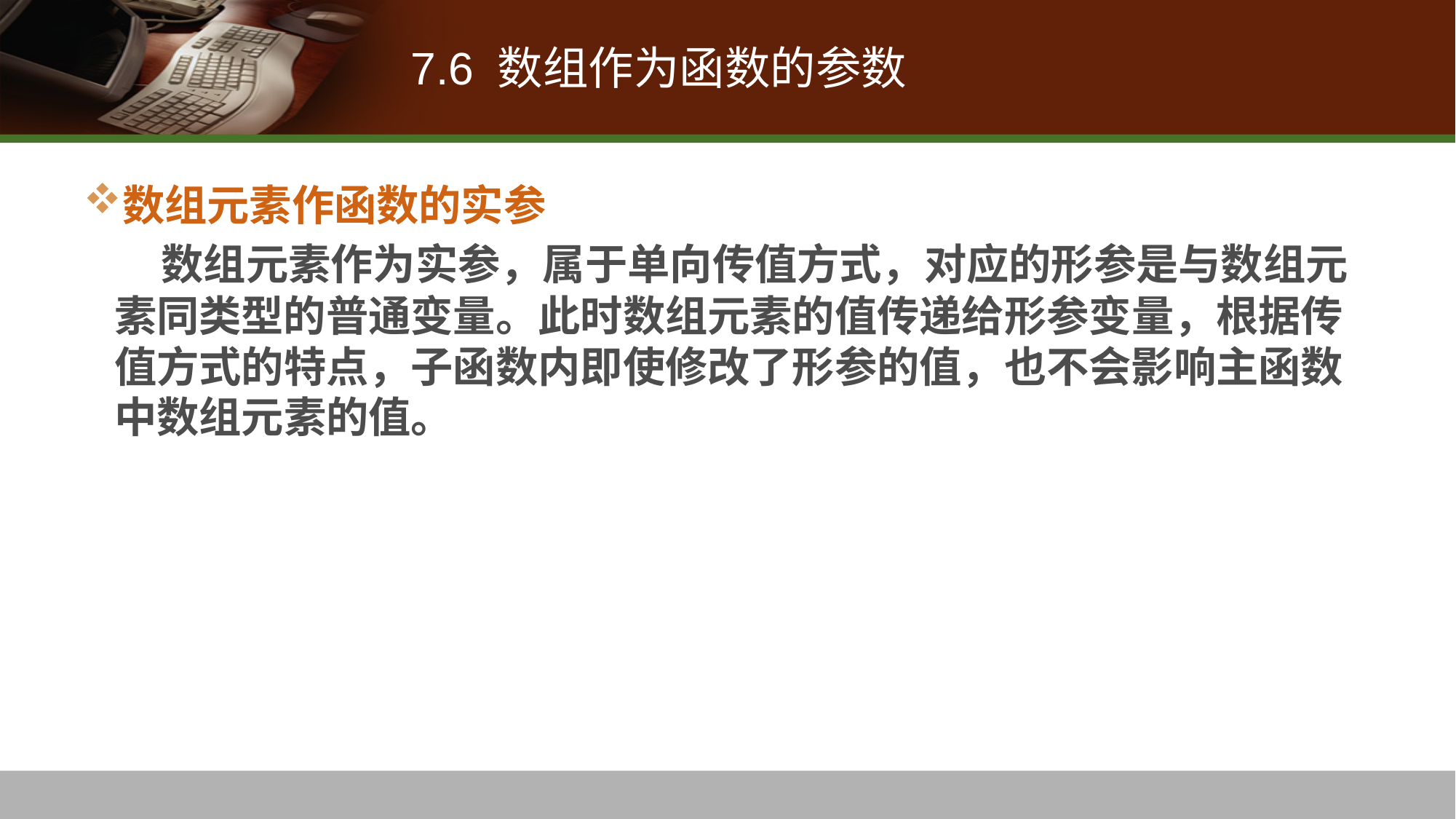

# 7.6 数组作为函数的参数
数组元素作函数的实参
       数组元素作为实参，属于单向传值方式，对应的形参是与数组元素同类型的普通变量。此时数组元素的值传递给形参变量，根据传值方式的特点，子函数内即使修改了形参的值，也不会影响主函数中数组元素的值。